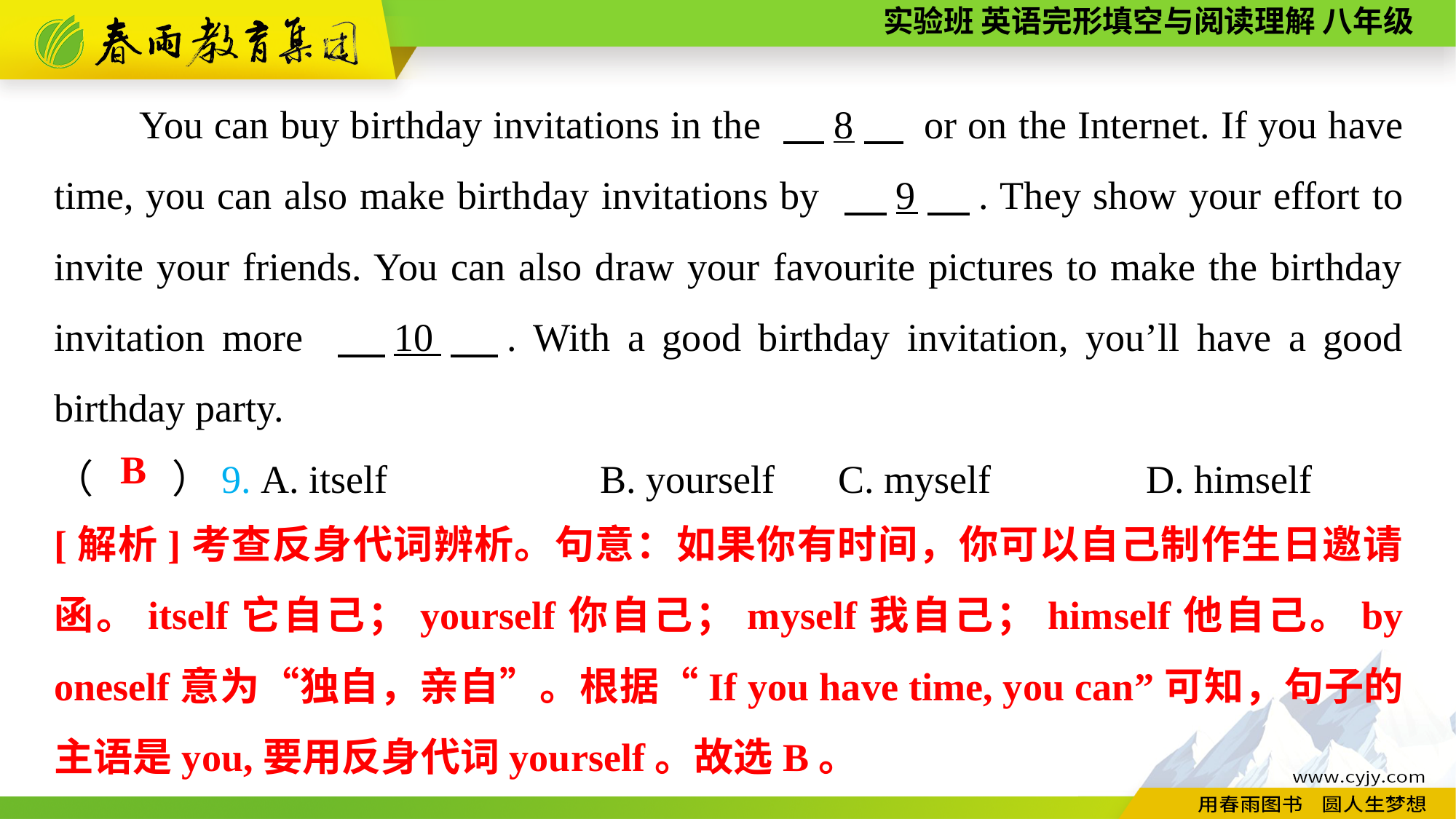

You can buy birthday invitations in the 　8　 or on the Internet. If you have time, you can also make birthday invitations by 　9　. They show your effort to invite your friends. You can also draw your favourite pictures to make the birthday invitation more 　10　. With a good birthday invitation, you’ll have a good birthday party.
（　　）9. A. itself		B. yourself  	  C. myself	 	D. himself
B
[解析]考查反身代词辨析。句意：如果你有时间，你可以自己制作生日邀请函。itself它自己；yourself你自己；myself我自己；himself他自己。by oneself意为“独自，亲自”。根据“If you have time, you can”可知，句子的主语是you,要用反身代词yourself。故选B。